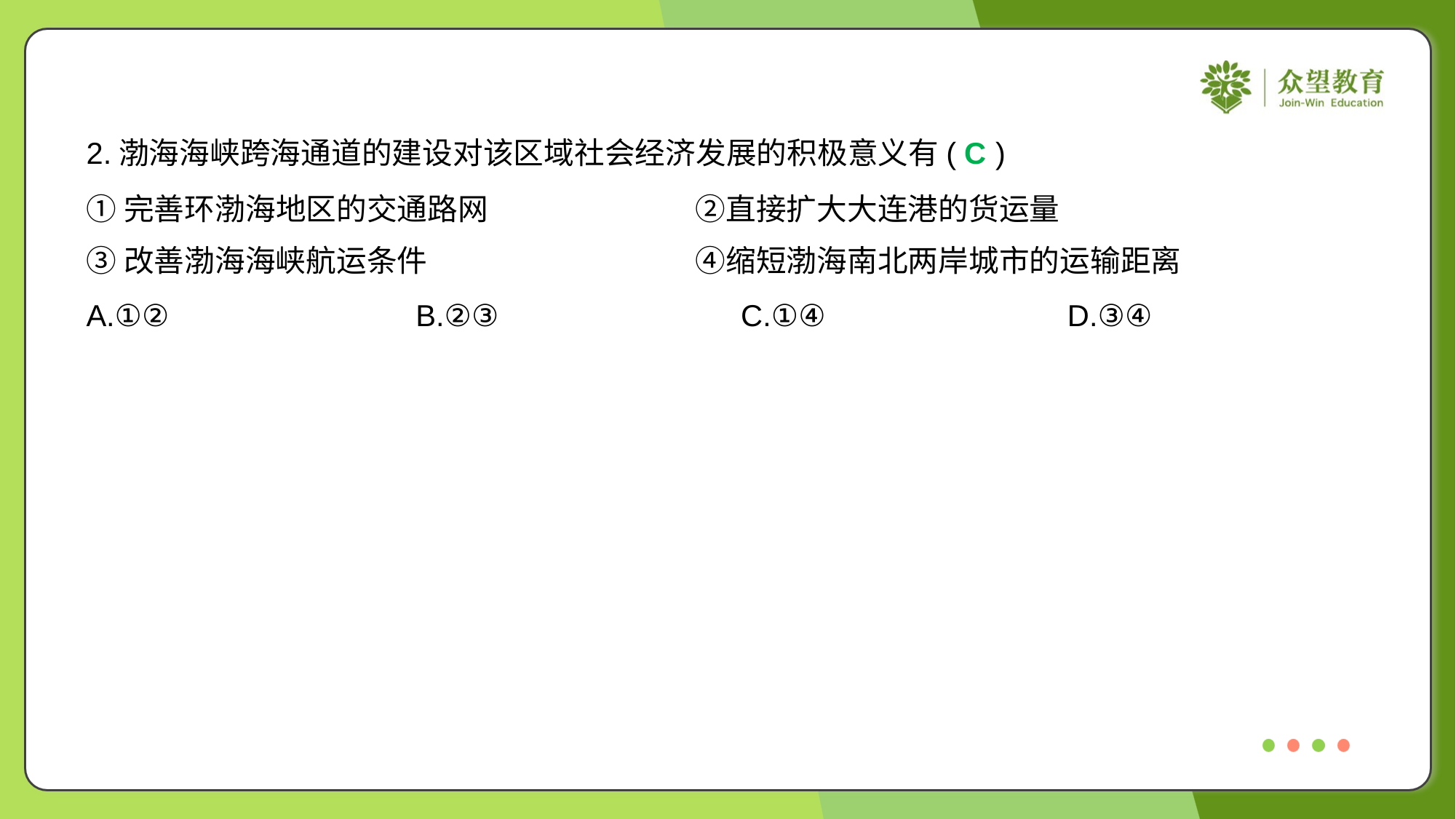

2.渤海海峡跨海通道的建设对该区域社会经济发展的积极意义有(     )
C
①完善环渤海地区的交通路网	②直接扩大大连港的货运量
③改善渤海海峡航运条件	④缩短渤海南北两岸城市的运输距离
A.①②	B.②③	C.①④	D.③④